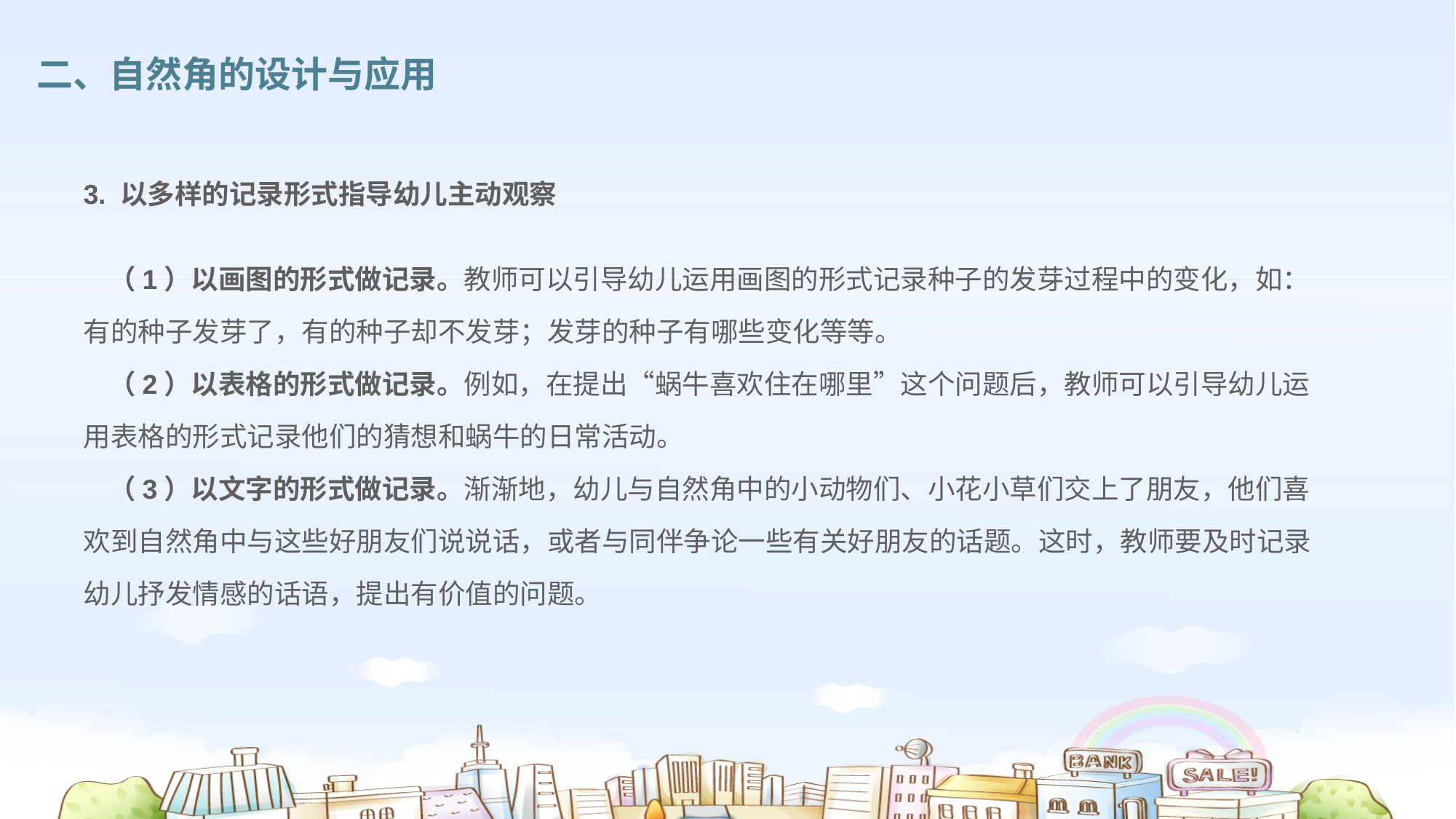

二、自然角的设计与应用
3. 以多样的记录形式指导幼儿主动观察
   （1）以画图的形式做记录。教师可以引导幼儿运用画图的形式记录种子的发芽过程中的变化，如：有的种子发芽了，有的种子却不发芽；发芽的种子有哪些变化等等。
   （2）以表格的形式做记录。例如，在提出“蜗牛喜欢住在哪里”这个问题后，教师可以引导幼儿运用表格的形式记录他们的猜想和蜗牛的日常活动。
   （3）以文字的形式做记录。渐渐地，幼儿与自然角中的小动物们、小花小草们交上了朋友，他们喜欢到自然角中与这些好朋友们说说话，或者与同伴争论一些有关好朋友的话题。这时，教师要及时记录幼儿抒发情感的话语，提出有价值的问题。